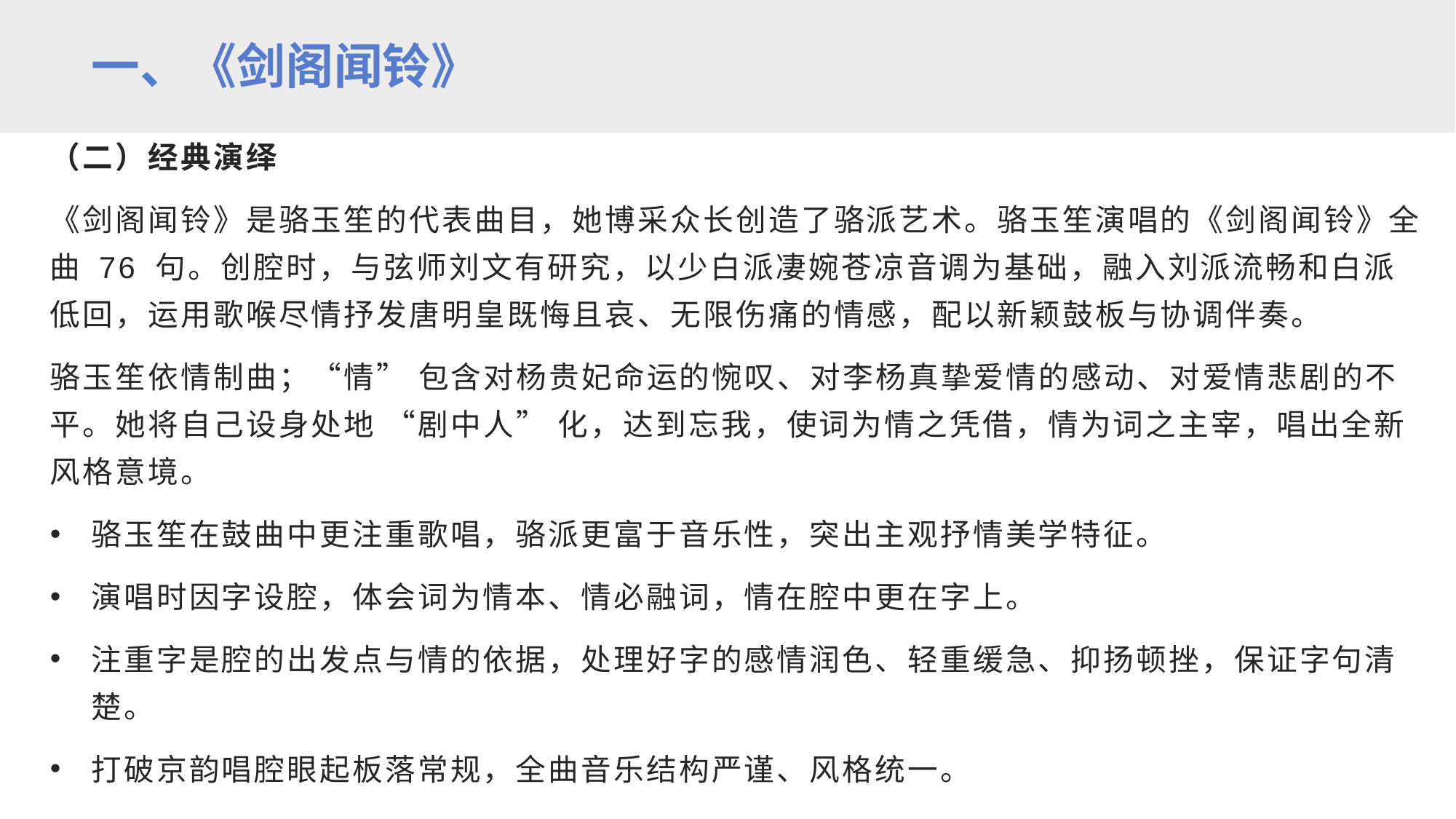

一、《剑阁闻铃》
（二）经典演绎
《剑阁闻铃》是骆玉笙的代表曲目，她博采众长创造了骆派艺术。骆玉笙演唱的《剑阁闻铃》全曲 76 句。创腔时，与弦师刘文有研究，以少白派凄婉苍凉音调为基础，融入刘派流畅和白派低回，运用歌喉尽情抒发唐明皇既悔且哀、无限伤痛的情感，配以新颖鼓板与协调伴奏。
骆玉笙依情制曲；“情” 包含对杨贵妃命运的惋叹、对李杨真挚爱情的感动、对爱情悲剧的不平。她将自己设身处地 “剧中人” 化，达到忘我，使词为情之凭借，情为词之主宰，唱出全新风格意境。
骆玉笙在鼓曲中更注重歌唱，骆派更富于音乐性，突出主观抒情美学特征。
演唱时因字设腔，体会词为情本、情必融词，情在腔中更在字上。
注重字是腔的出发点与情的依据，处理好字的感情润色、轻重缓急、抑扬顿挫，保证字句清楚。
打破京韵唱腔眼起板落常规，全曲音乐结构严谨、风格统一。